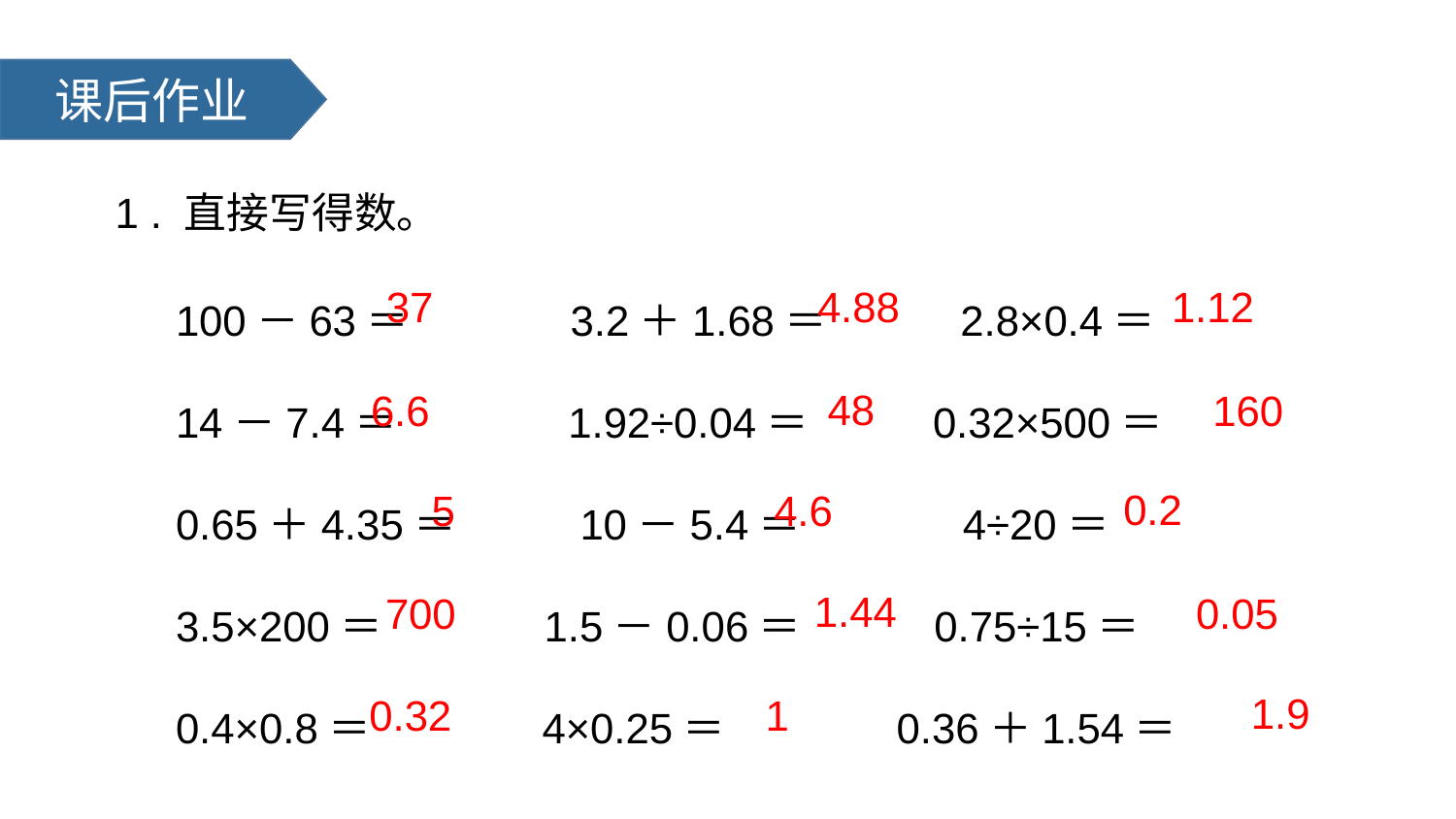

课后作业
1 . 直接写得数。
100－63＝                3.2＋1.68＝             2.8×0.4＝
14－7.4＝                 1.92÷0.04＝            0.32×500＝
0.65＋4.35＝            10－5.4＝                4÷20＝
3.5×200＝                1.5－0.06＝             0.75÷15＝
0.4×0.8＝                 4×0.25＝                 0.36＋1.54＝
37
4.88
1.12
48
6.6
160
0.2
5
4.6
1.44
700
0.05
1.9
0.32
1